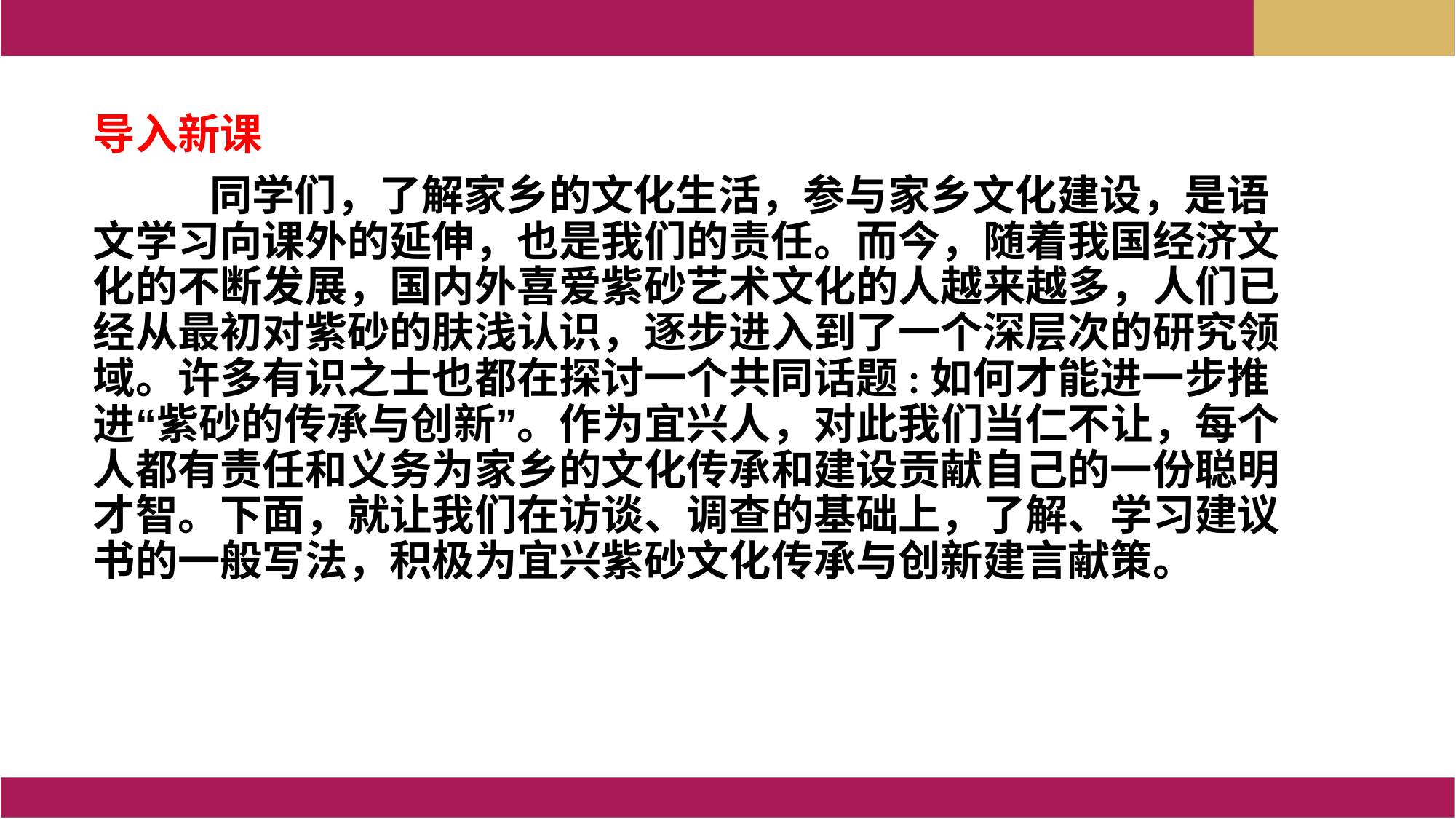

导入新课
         同学们，了解家乡的文化生活，参与家乡文化建设，是语文学习向课外的延伸，也是我们的责任。而今，随着我国经济文化的不断发展，国内外喜爱紫砂艺术文化的人越来越多，人们已经从最初对紫砂的肤浅认识，逐步进入到了一个深层次的研究领域。许多有识之士也都在探讨一个共同话题:如何才能进一步推进“紫砂的传承与创新”。作为宜兴人，对此我们当仁不让，每个人都有责任和义务为家乡的文化传承和建设贡献自己的一份聪明才智。下面，就让我们在访谈、调查的基础上，了解、学习建议书的一般写法，积极为宜兴紫砂文化传承与创新建言献策。